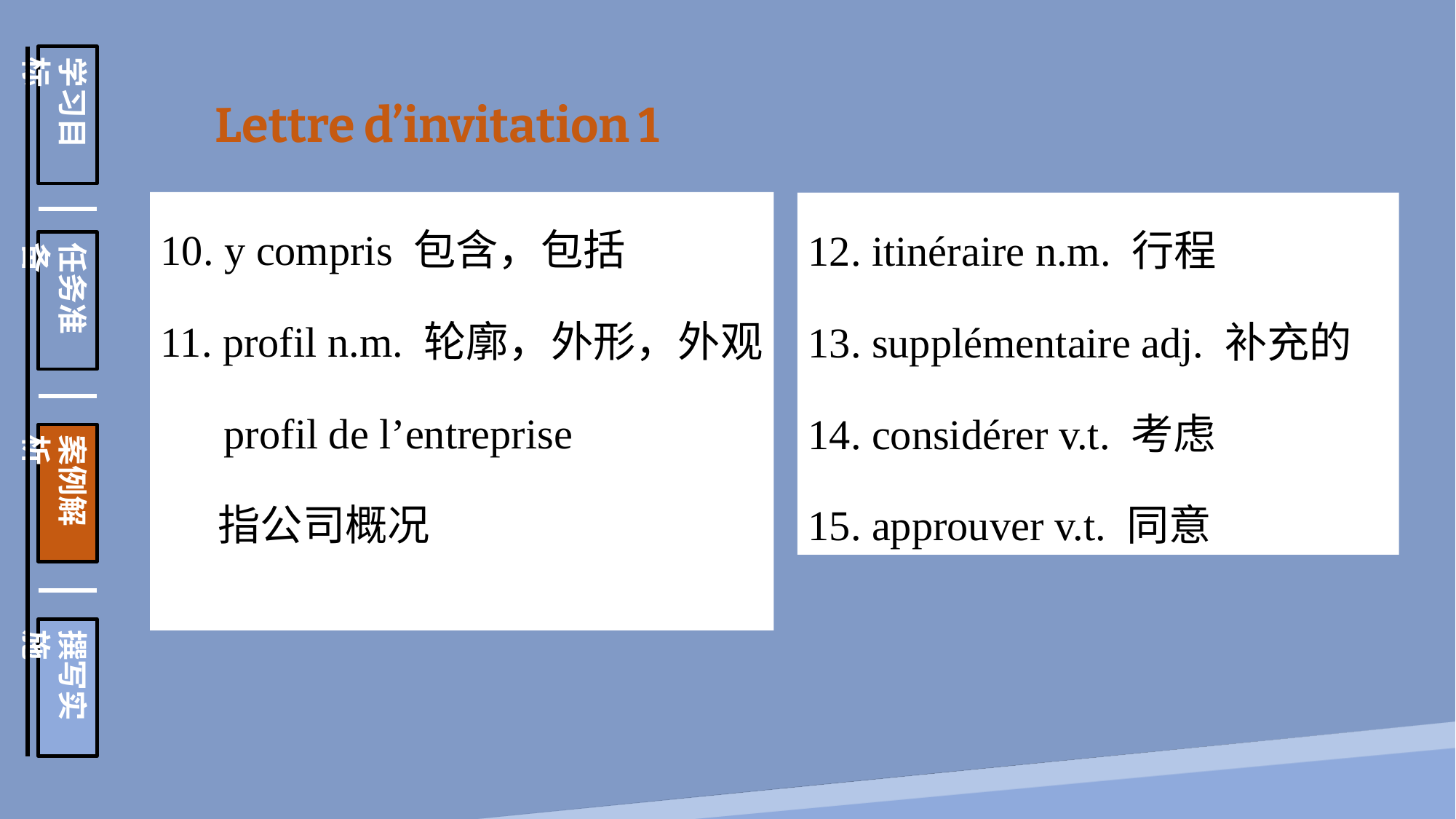

学习目标
任务准备
案例解析
撰写实施
Lettre d’invitation 1
10. y compris 包含，包括
11. profil n.m. 轮廓，外形，外观
      profil de l’entreprise
     指公司概况
12. itinéraire n.m. 行程
13. supplémentaire adj. 补充的
14. considérer v.t. 考虑
15. approuver v.t. 同意